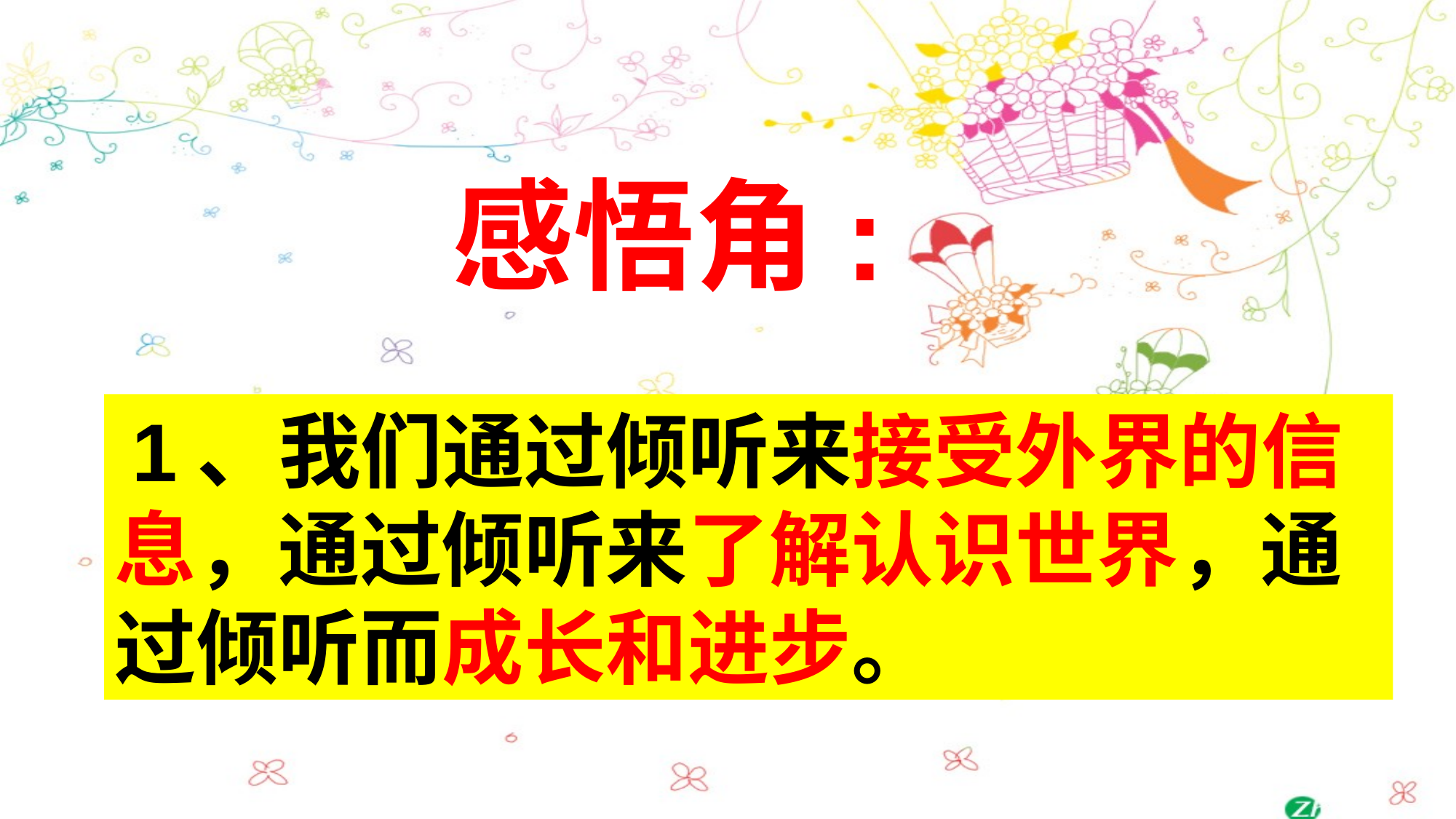

感悟角:
 1、我们通过倾听来接受外界的信息，通过倾听来了解认识世界，通过倾听而成长和进步。